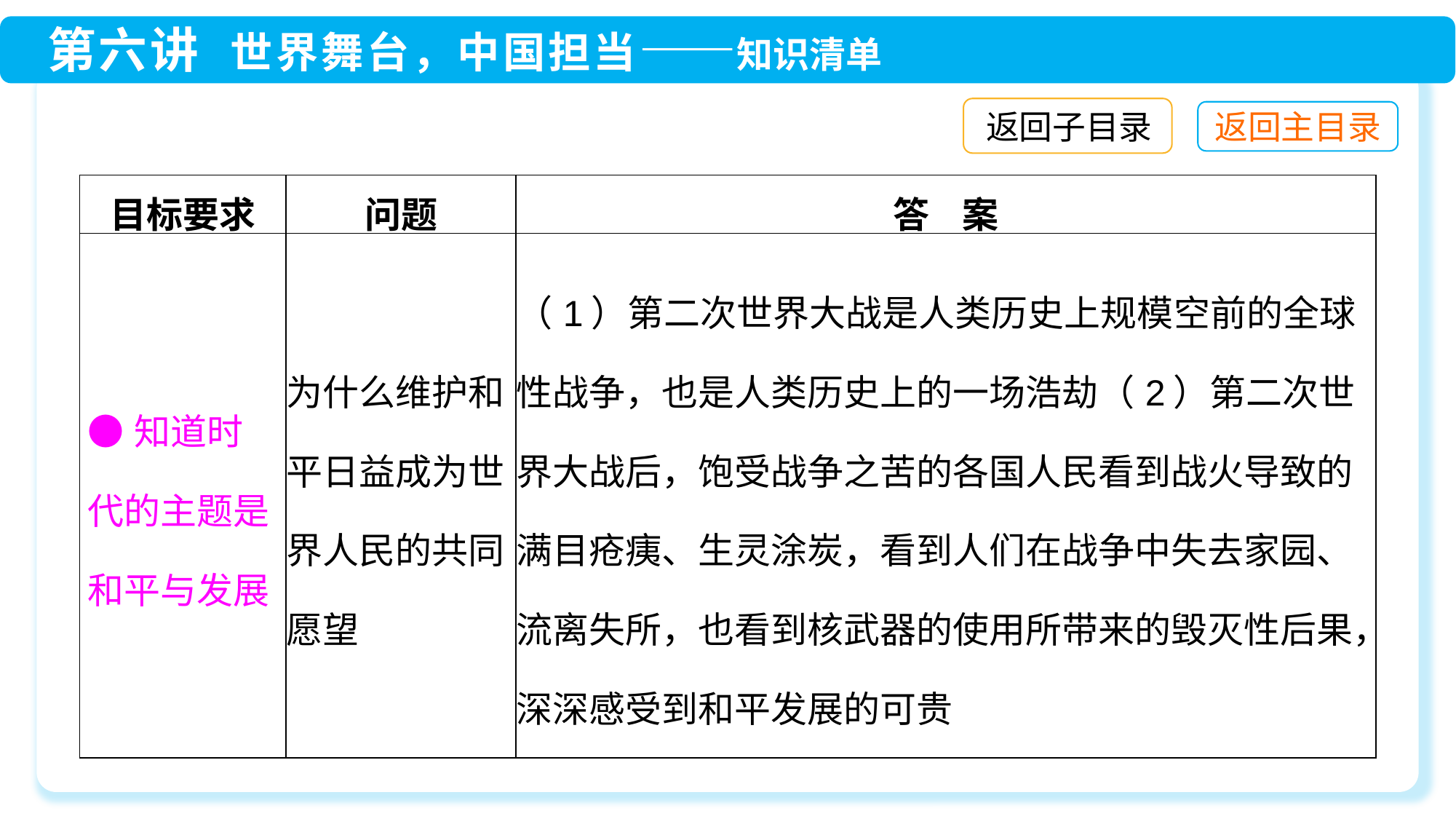

返回子目录
| 目标要求 | 问题 | 答 案 |
| --- | --- | --- |
| ●知道时代的主题是和平与发展 | 为什么维护和平日益成为世界人民的共同愿望 | （1）第二次世界大战是人类历史上规模空前的全球性战争，也是人类历史上的一场浩劫（2）第二次世界大战后，饱受战争之苦的各国人民看到战火导致的满目疮痍、生灵涂炭，看到人们在战争中失去家园、流离失所，也看到核武器的使用所带来的毁灭性后果，深深感受到和平发展的可贵 |